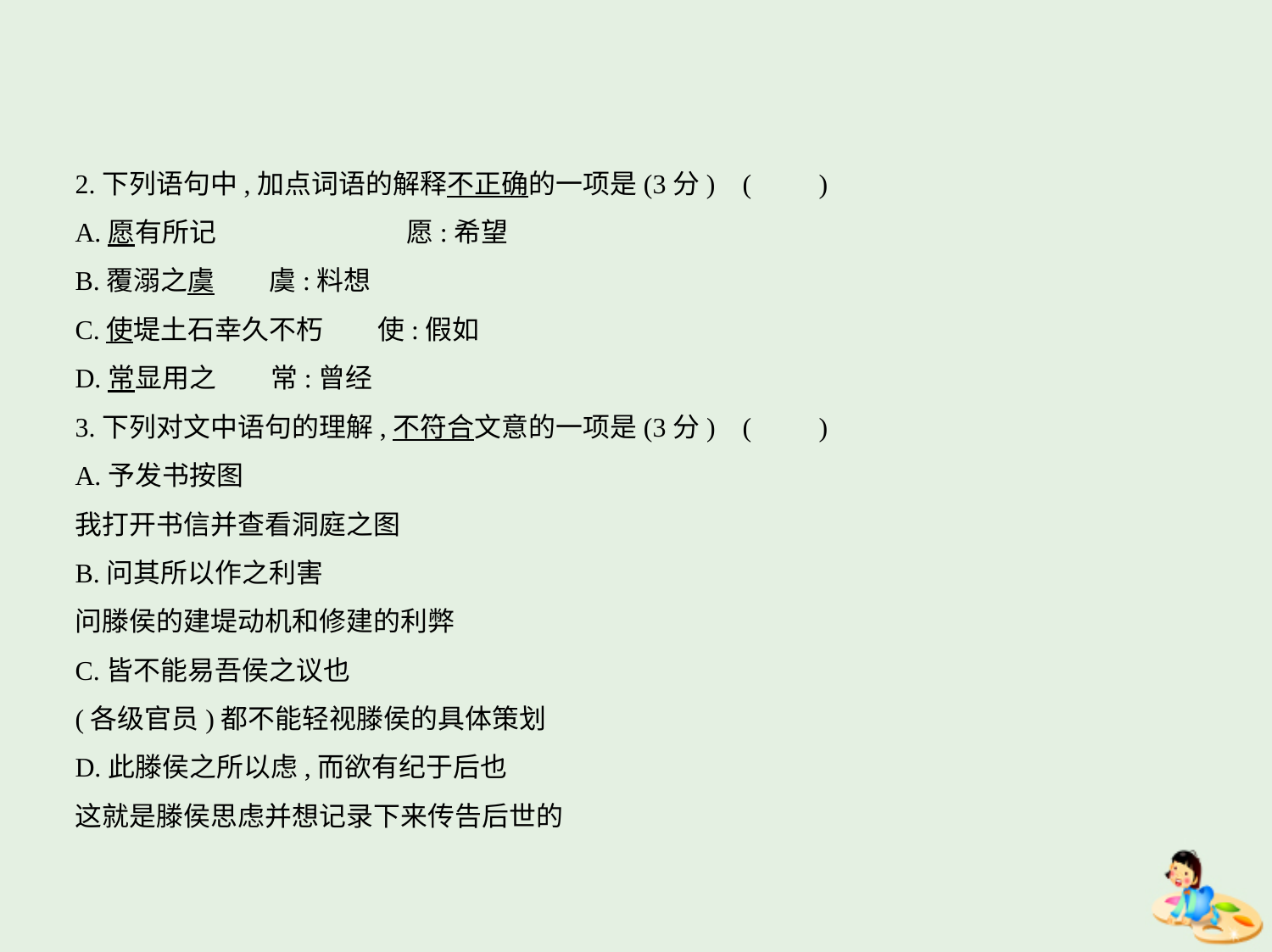

2.下列语句中,加点词语的解释不正确的一项是(3分) (　　)
A.愿有所记　　　　　　　愿:希望
B.覆溺之虞　　虞:料想
C.使堤土石幸久不朽　　使:假如
D.常显用之　　常:曾经
3.下列对文中语句的理解,不符合文意的一项是(3分) (　　)
A.予发书按图
我打开书信并查看洞庭之图
B.问其所以作之利害
问滕侯的建堤动机和修建的利弊
C.皆不能易吾侯之议也
(各级官员)都不能轻视滕侯的具体策划
D.此滕侯之所以虑,而欲有纪于后也
这就是滕侯思虑并想记录下来传告后世的